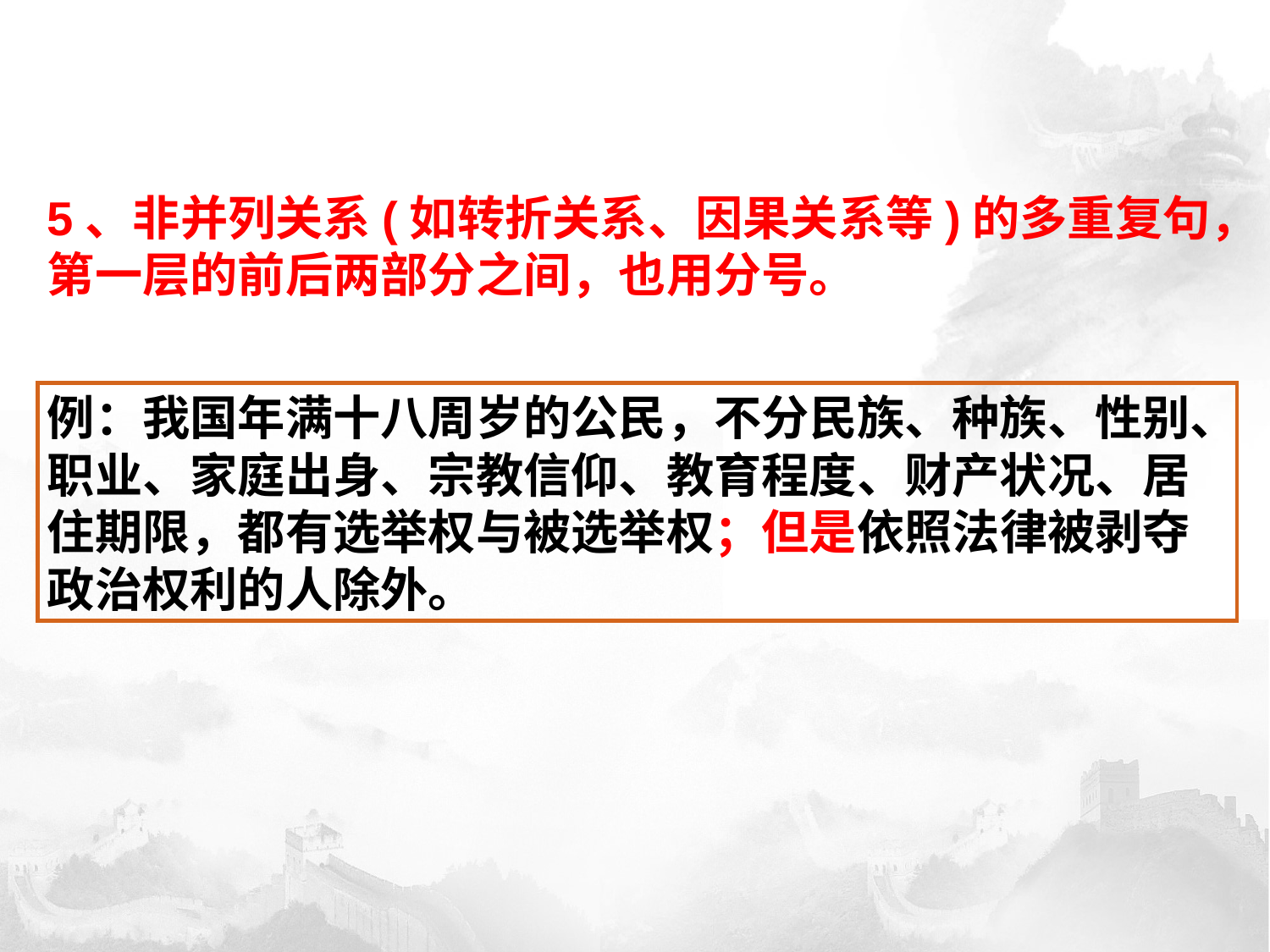

5、非并列关系(如转折关系、因果关系等)的多重复句，第一层的前后两部分之间，也用分号。
例：我国年满十八周岁的公民，不分民族、种族、性别、职业、家庭出身、宗教信仰、教育程度、财产状况、居住期限，都有选举权与被选举权；但是依照法律被剥夺政治权利的人除外。